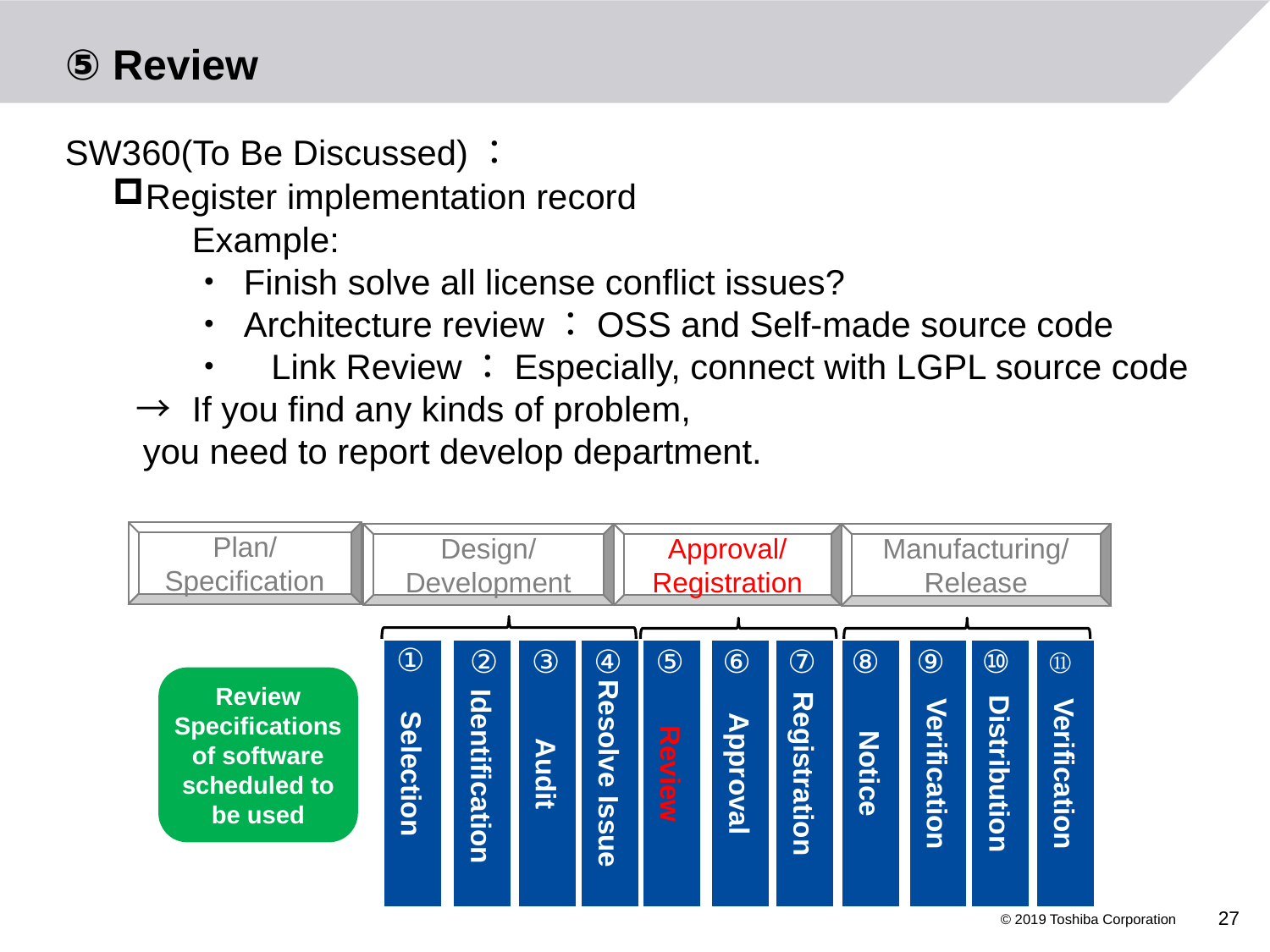

# ⑤ Review
SW360(To Be Discussed)：
Register implementation record
	Example:
	・ Finish solve all license conflict issues?
	・ Architecture review：OSS and Self-made source code
	・　Link Review：Especially, connect with LGPL source code
　　→	If you find any kinds of problem,
        you need to report develop department.

Plan/
Specification
Approval/
Registration
Manufacturing/Release
Design/
Development

①
②
③
④
⑤
⑥
⑦
⑧
⑨
⑩
⑪
Selection
 Identification
Audit
Resolve Issue
Review
Approval
Registration
Notice
Verification
Distribution
Verification
Review Specifications of software scheduled to be used